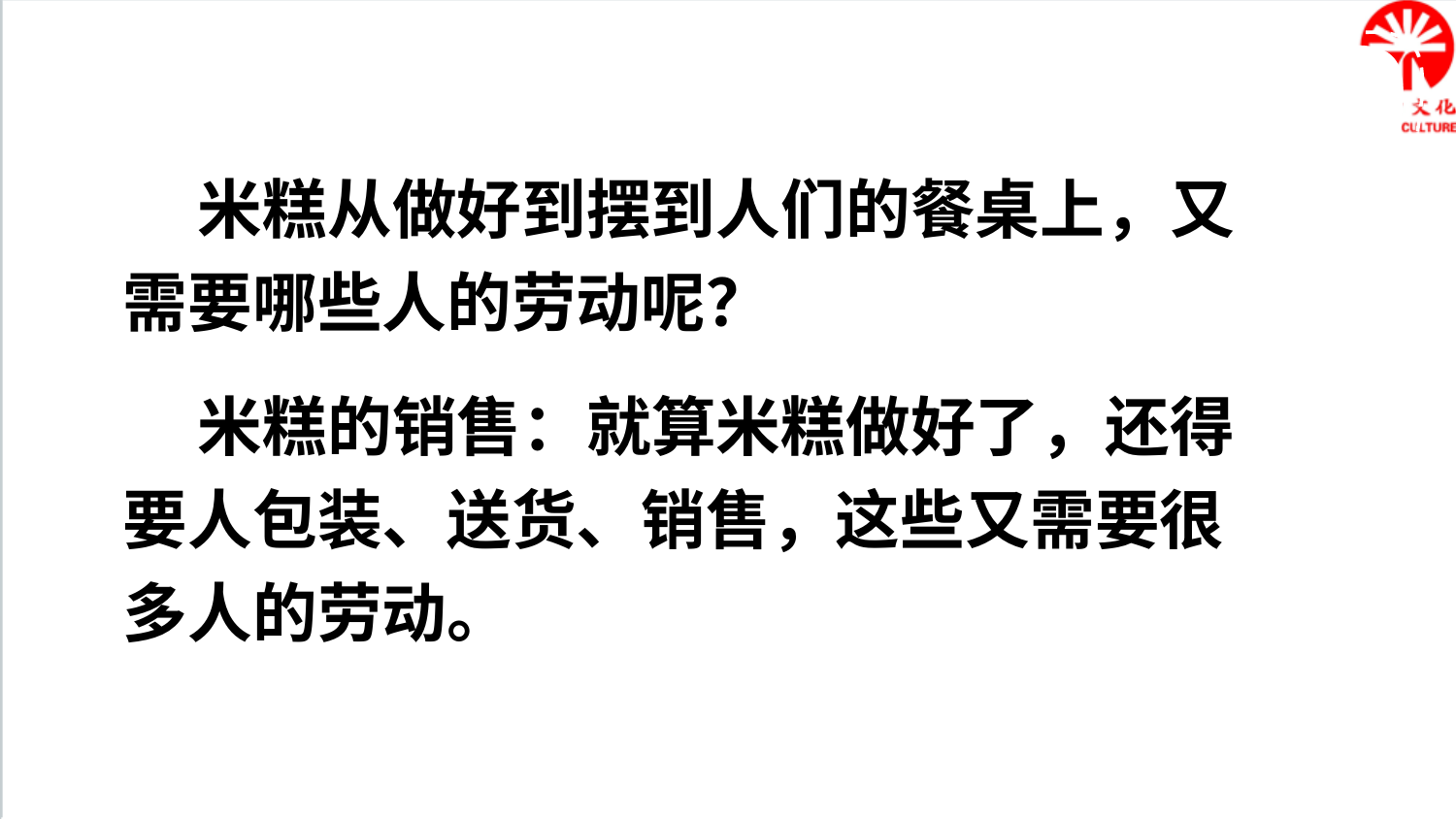

米糕从做好到摆到人们的餐桌上，又需要哪些人的劳动呢？
    米糕的销售：就算米糕做好了，还得要人包装、送货、销售，这些又需要很多人的劳动。